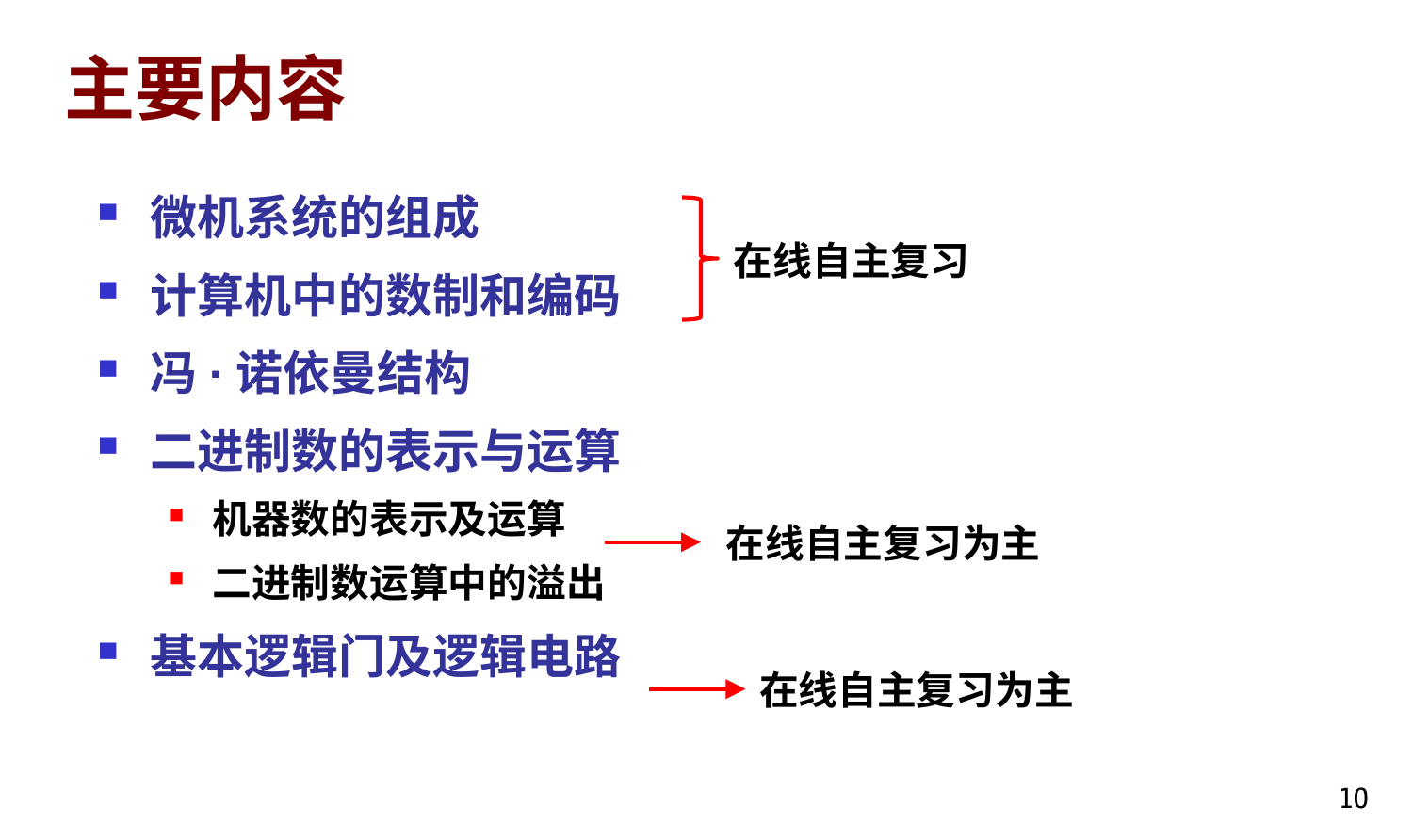

# 主要内容
微机系统的组成
计算机中的数制和编码
冯·诺依曼结构
二进制数的表示与运算
机器数的表示及运算
二进制数运算中的溢出
基本逻辑门及逻辑电路

在线自主复习
在线自主复习为主
在线自主复习为主
10